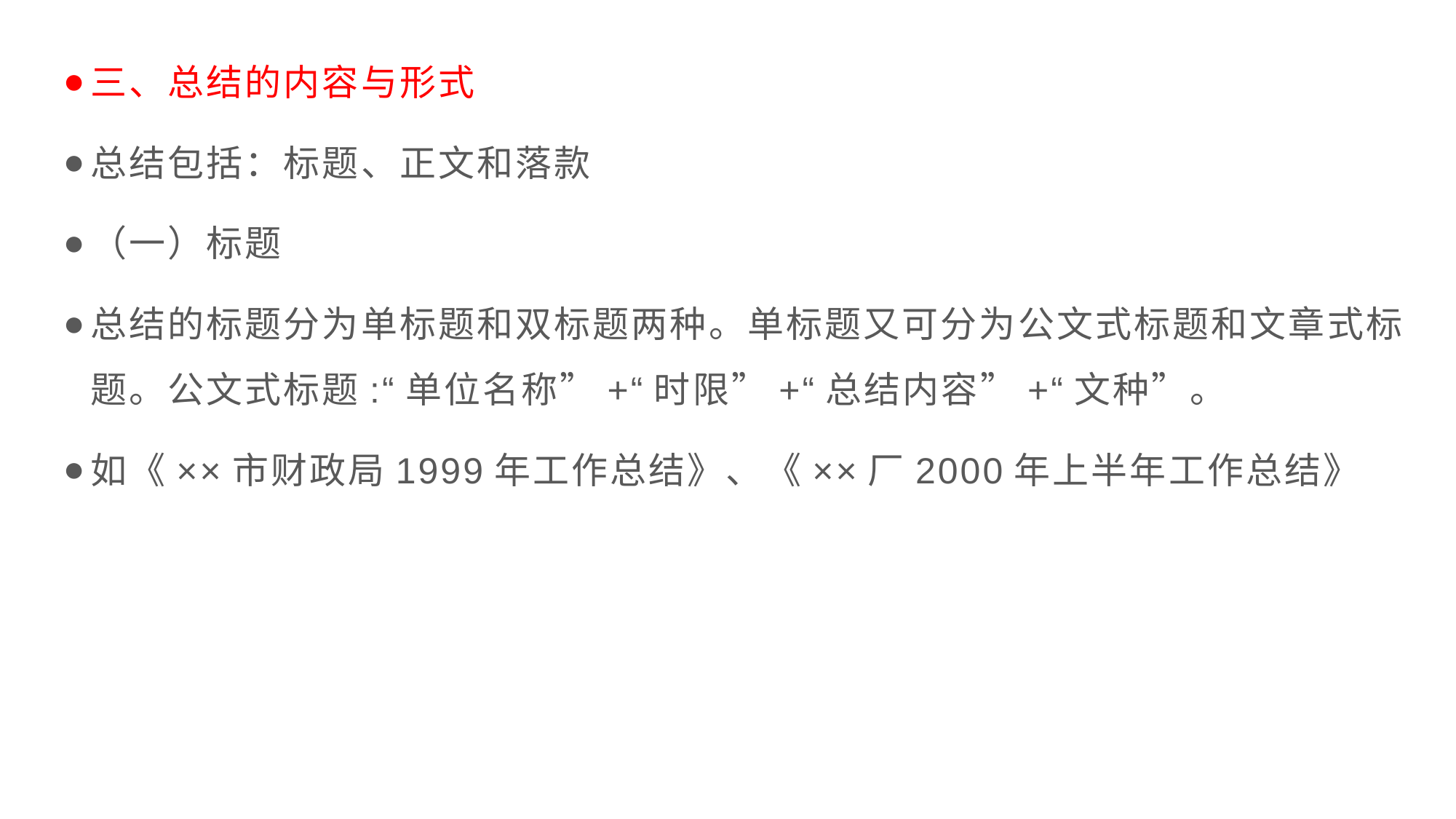

三、总结的内容与形式
总结包括：标题、正文和落款
（一）标题
总结的标题分为单标题和双标题两种。单标题又可分为公文式标题和文章式标题。公文式标题:“单位名称”+“时限”+“总结内容”+“文种”。
如《××市财政局1999年工作总结》、《××厂2000年上半年工作总结》